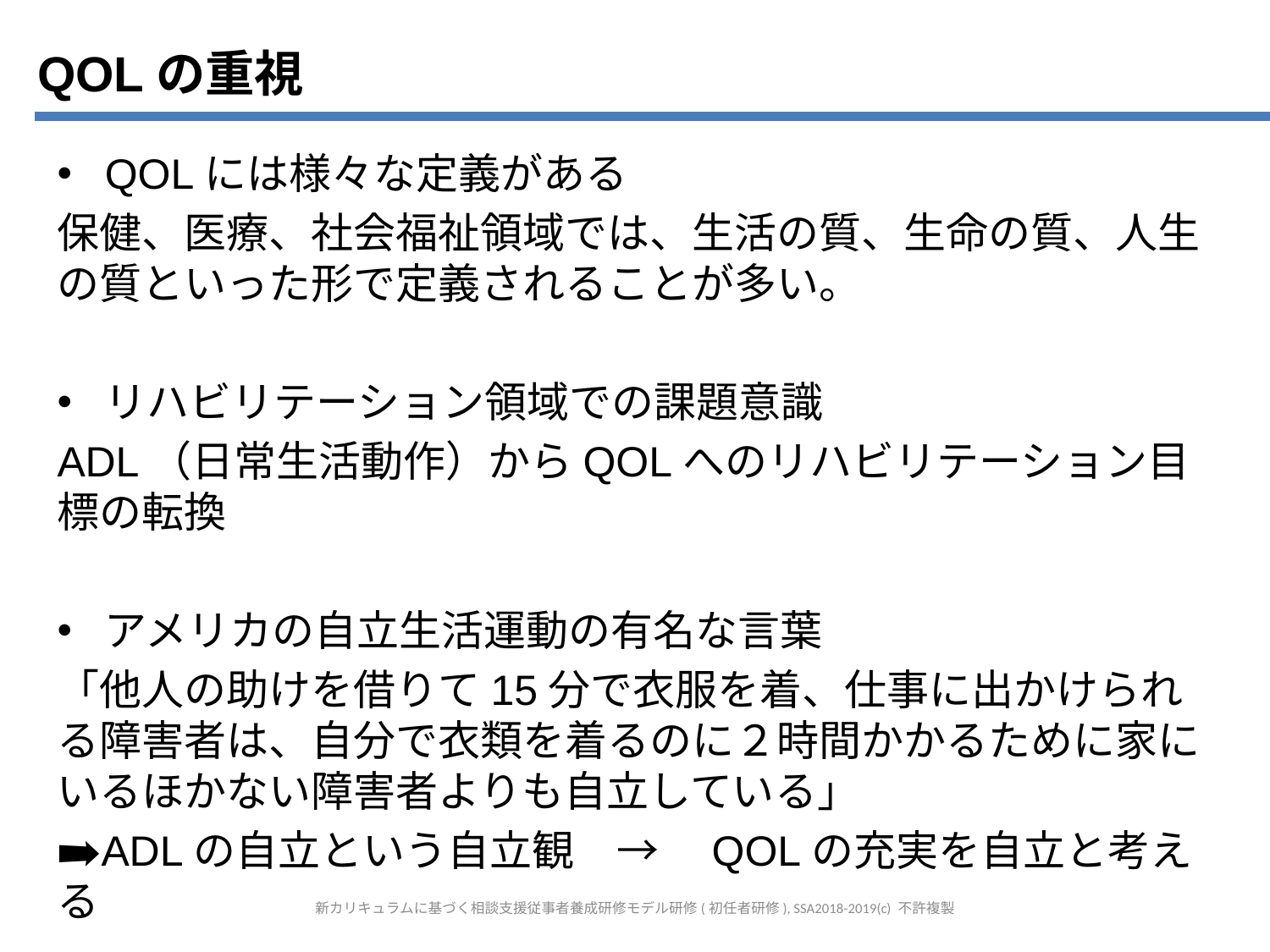

QOLの重視
QOLには様々な定義がある
保健、医療、社会福祉領域では、生活の質、生命の質、人生の質といった形で定義されることが多い。

リハビリテーション領域での課題意識
ADL（日常生活動作）からQOLへのリハビリテーション目標の転換

アメリカの自立生活運動の有名な言葉
「他人の助けを借りて15分で衣服を着、仕事に出かけられる障害者は、自分で衣類を着るのに２時間かかるために家にいるほかない障害者よりも自立している」
➡ADLの自立という自立観　→　QOLの充実を自立と考える
新カリキュラムに基づく相談支援従事者養成研修モデル研修(初任者研修), SSA2018-2019(c) 不許複製